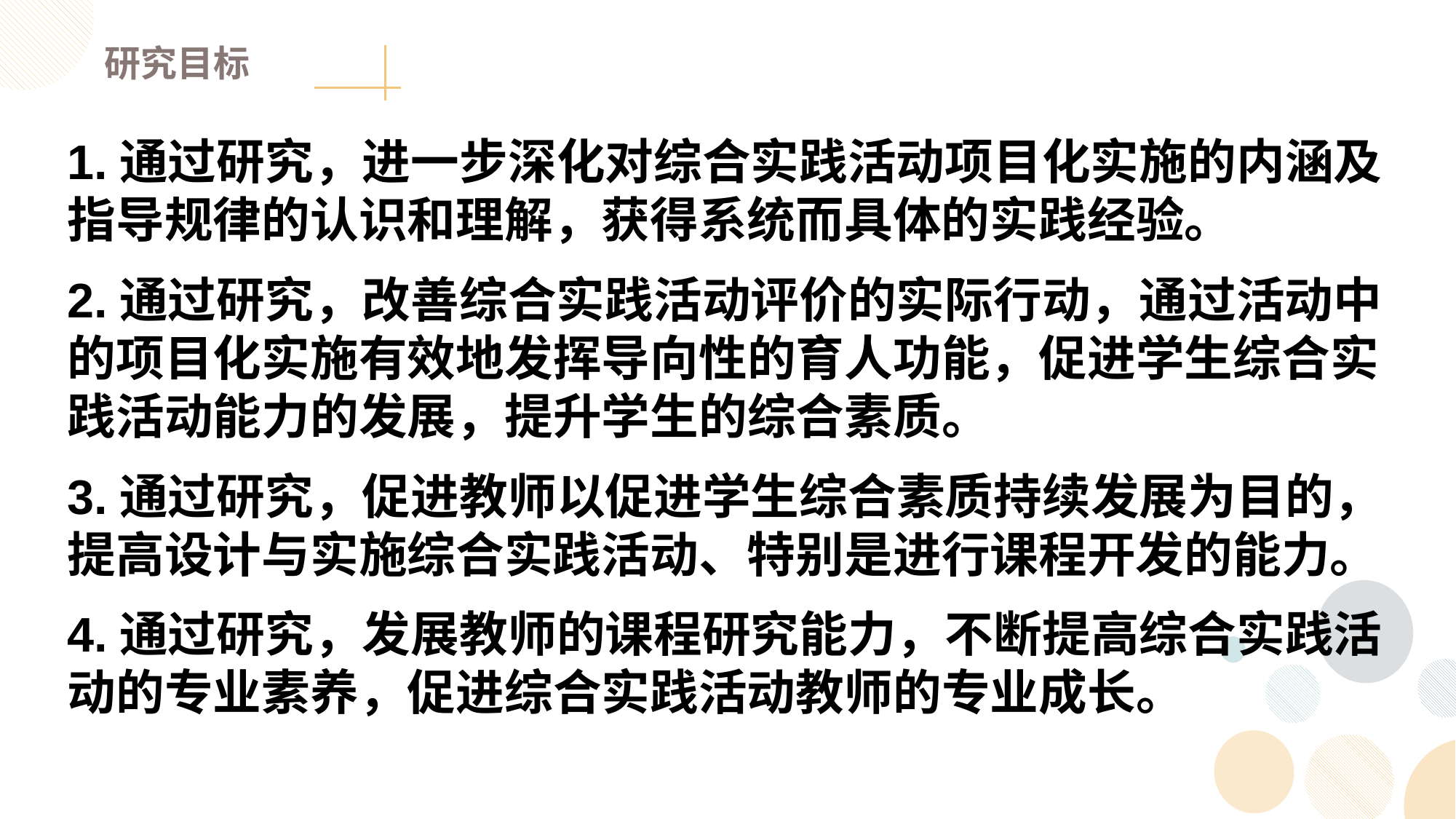

研究目标
1.通过研究，进一步深化对综合实践活动项目化实施的内涵及指导规律的认识和理解，获得系统而具体的实践经验。

2.通过研究，改善综合实践活动评价的实际行动，通过活动中的项目化实施有效地发挥导向性的育人功能，促进学生综合实践活动能力的发展，提升学生的综合素质。

3.通过研究，促进教师以促进学生综合素质持续发展为目的，提高设计与实施综合实践活动、特别是进行课程开发的能力。

4.通过研究，发展教师的课程研究能力，不断提高综合实践活动的专业素养，促进综合实践活动教师的专业成长。